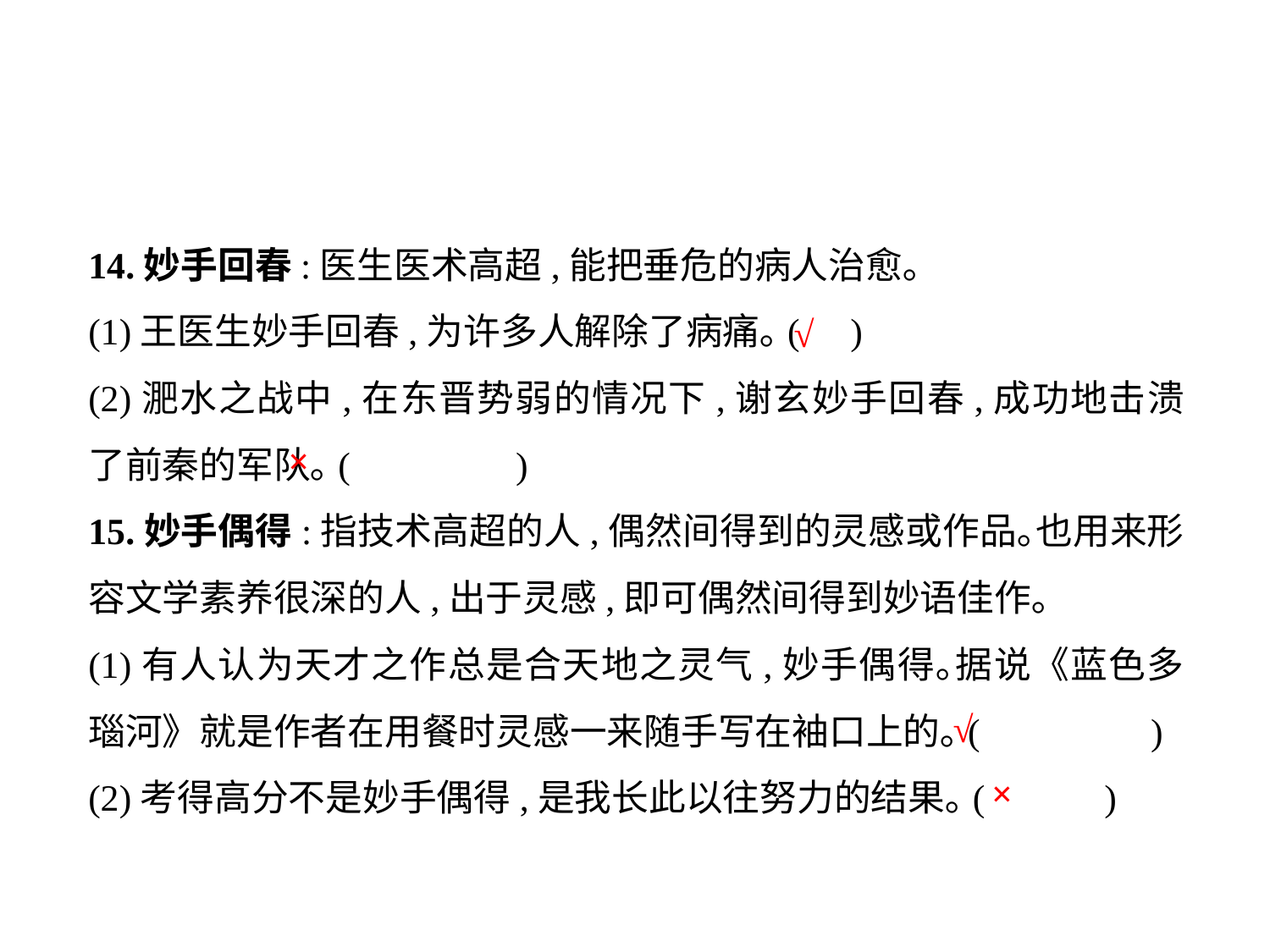

14.妙手回春:医生医术高超,能把垂危的病人治愈｡
(1)王医生妙手回春,为许多人解除了病痛｡(	)
(2)淝水之战中,在东晋势弱的情况下,谢玄妙手回春,成功地击溃了前秦的军队｡(	     )
15.妙手偶得:指技术高超的人,偶然间得到的灵感或作品｡也用来形容文学素养很深的人,出于灵感,即可偶然间得到妙语佳作｡
(1)有人认为天才之作总是合天地之灵气,妙手偶得｡据说《蓝色多瑙河》就是作者在用餐时灵感一来随手写在袖口上的｡(	     )
(2)考得高分不是妙手偶得,是我长此以往努力的结果｡(	)
√
×
√
×